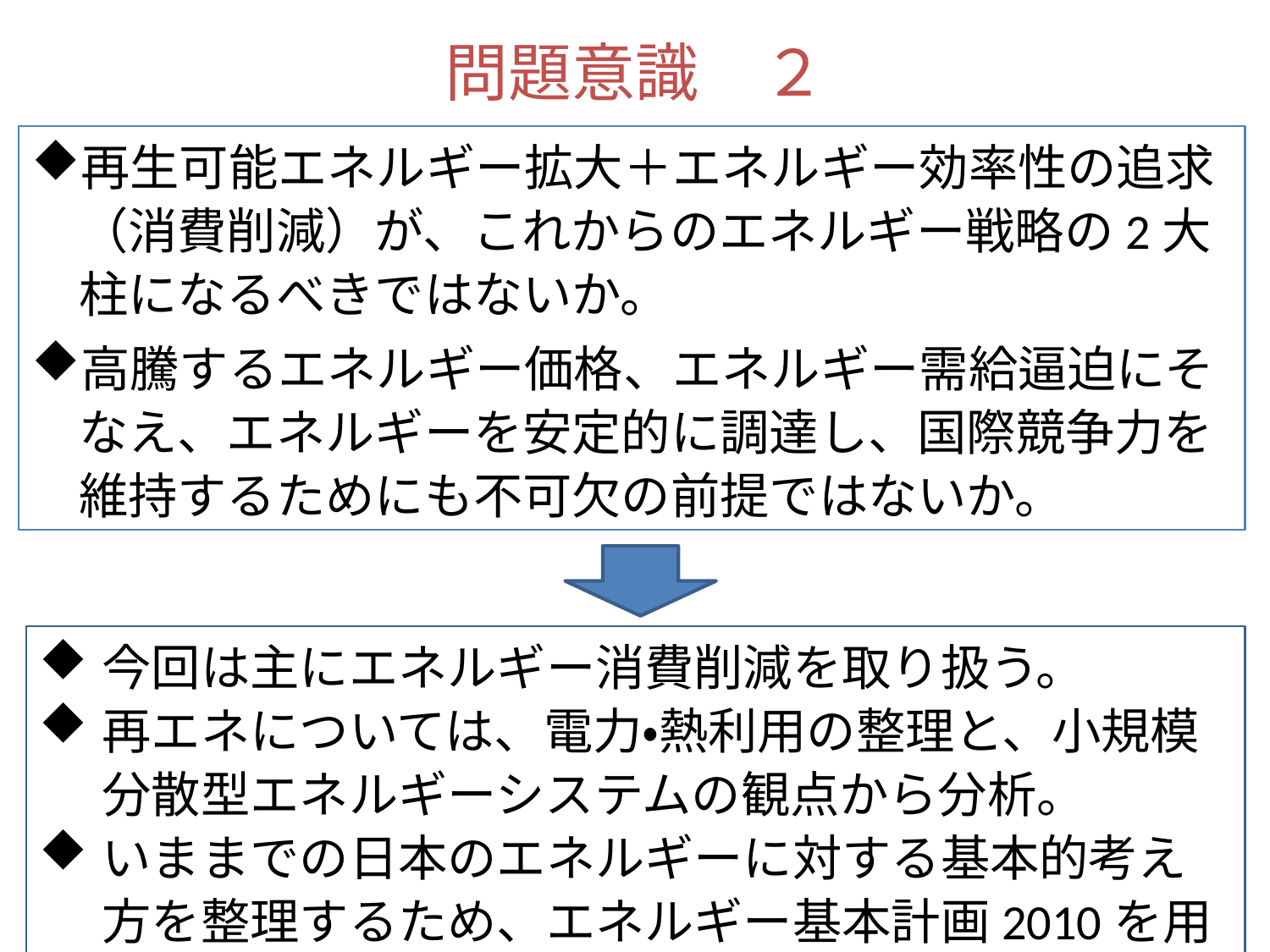

問題意識　２
再生可能エネルギー拡大＋エネルギー効率性の追求（消費削減）が、これからのエネルギー戦略の2大柱になるべきではないか。
高騰するエネルギー価格、エネルギー需給逼迫にそなえ、エネルギーを安定的に調達し、国際競争力を維持するためにも不可欠の前提ではないか。

今回は主にエネルギー消費削減を取り扱う。
再エネについては、電力・熱利用の整理と、小規模分散型エネルギーシステムの観点から分析。
いままでの日本のエネルギーに対する基本的考え方を整理するため、エネルギー基本計画2010を用いる。